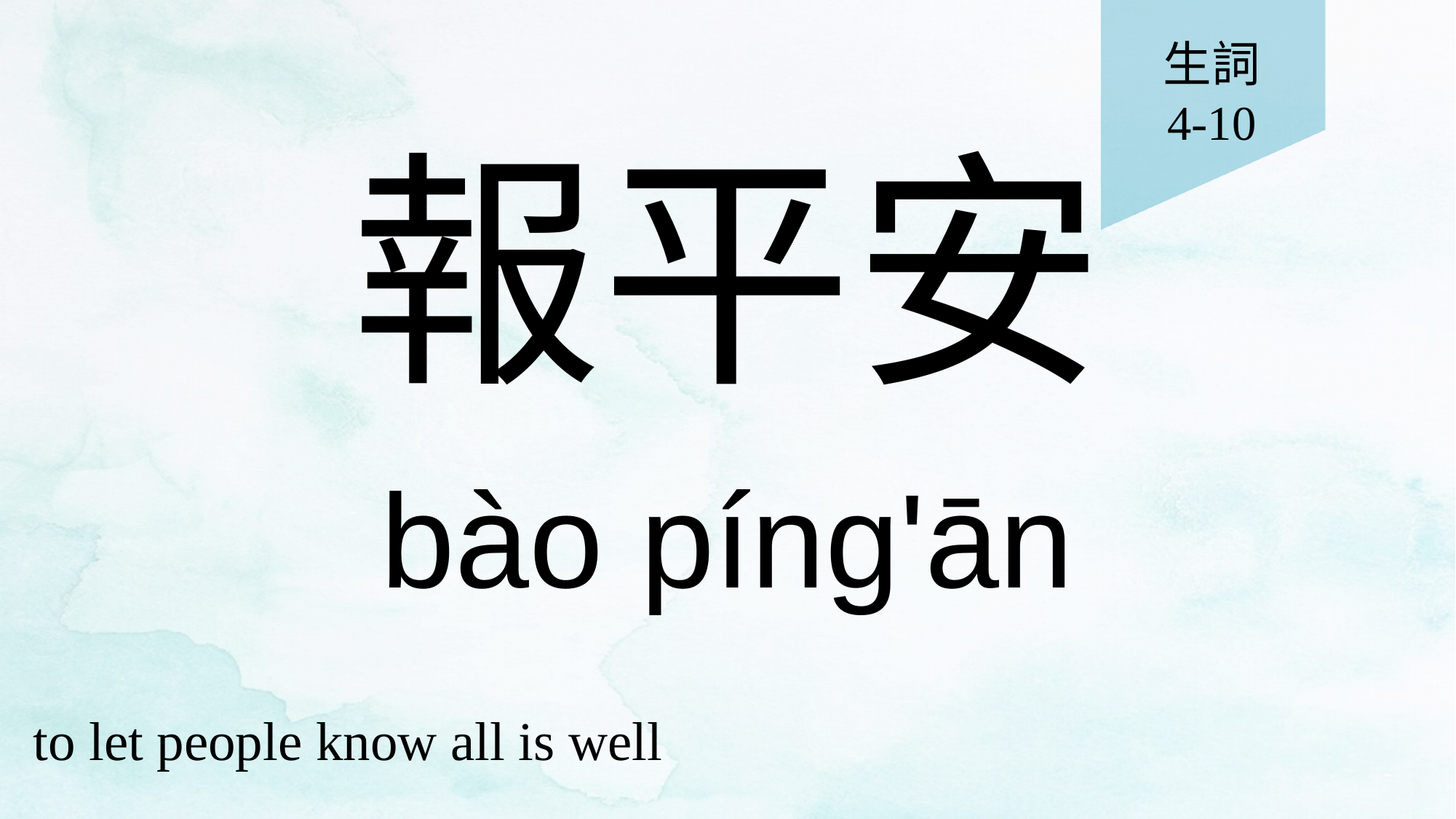

生詞
4-10
# 報平安
bào píng'ān
to let people know all is well